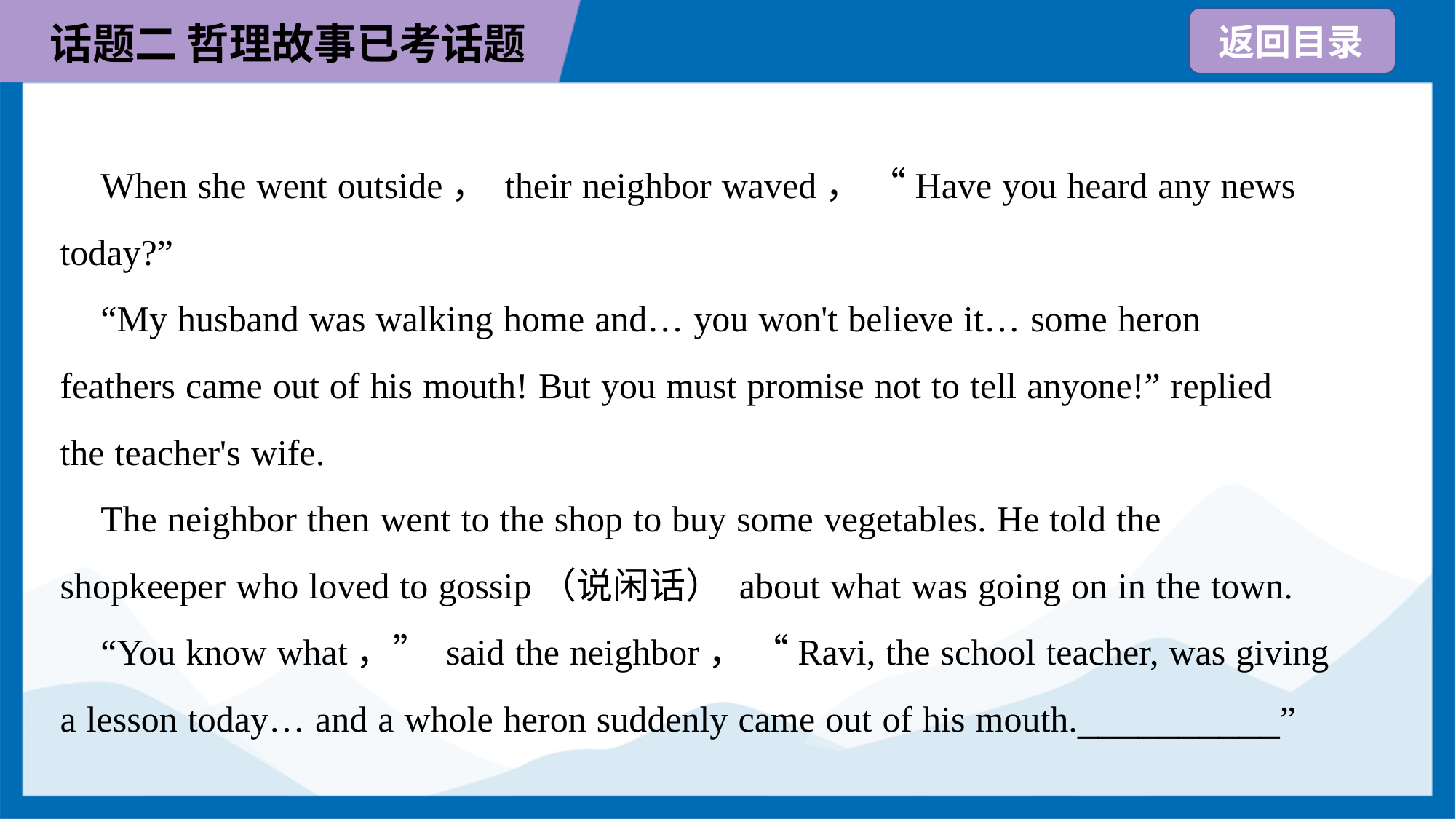

When she went outside， their neighbor waved， “Have you heard any news
today?”
    “My husband was walking home and… you won't believe it… some heron
feathers came out of his mouth! But you must promise not to tell anyone!” replied
the teacher's wife.
    The neighbor then went to the shop to buy some vegetables. He told the
shopkeeper who loved to gossip（说闲话） about what was going on in the town.
    “You know what，” said the neighbor， “Ravi, the school teacher, was giving
a lesson today… and a whole heron suddenly came out of his mouth.__________”